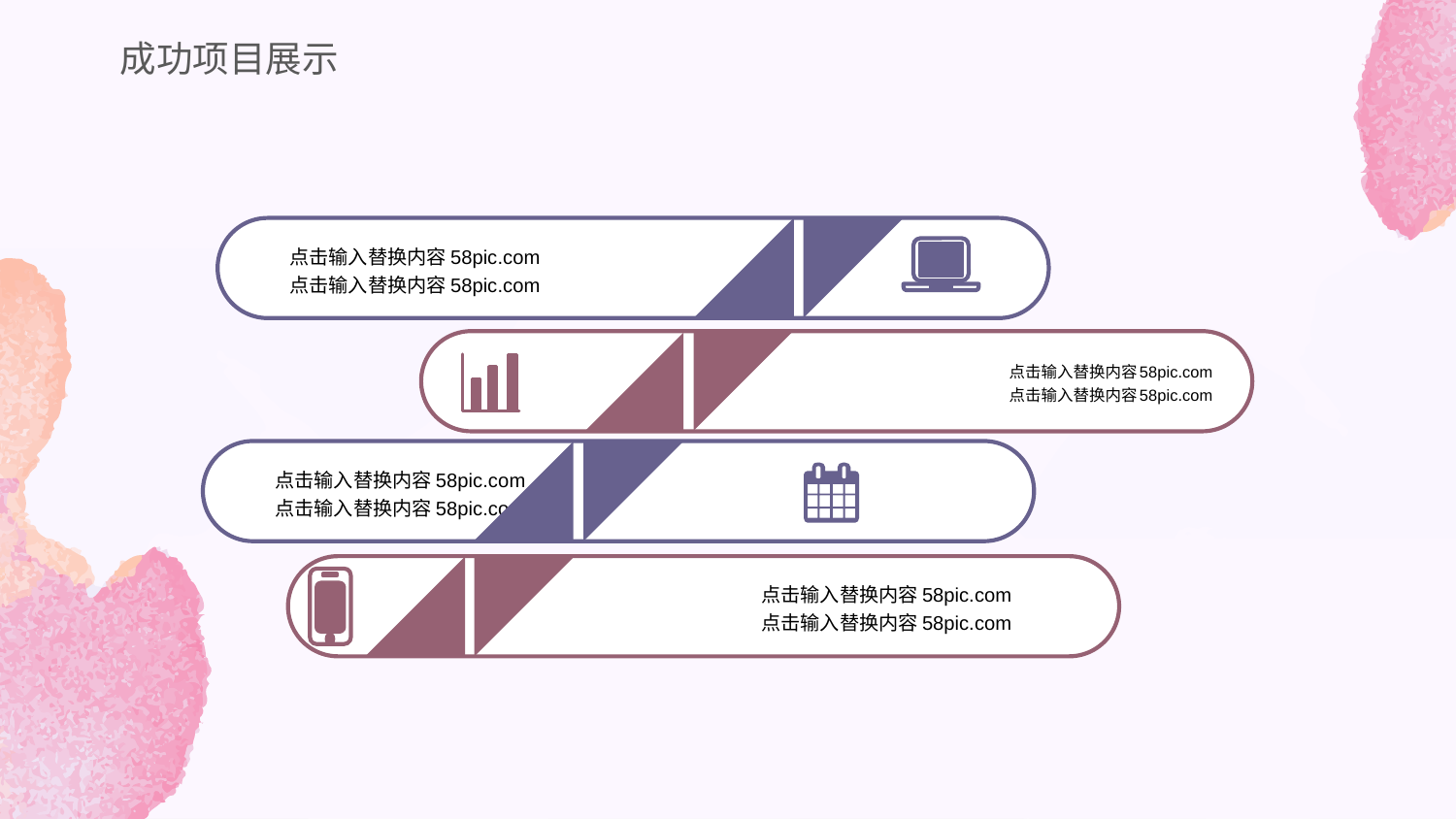

成功项目展示
点击输入替换内容58pic.com
点击输入替换内容58pic.com

点击输入替换内容58pic.com
点击输入替换内容58pic.com

点击输入替换内容58pic.com
点击输入替换内容58pic.com

点击输入替换内容58pic.com
点击输入替换内容58pic.com